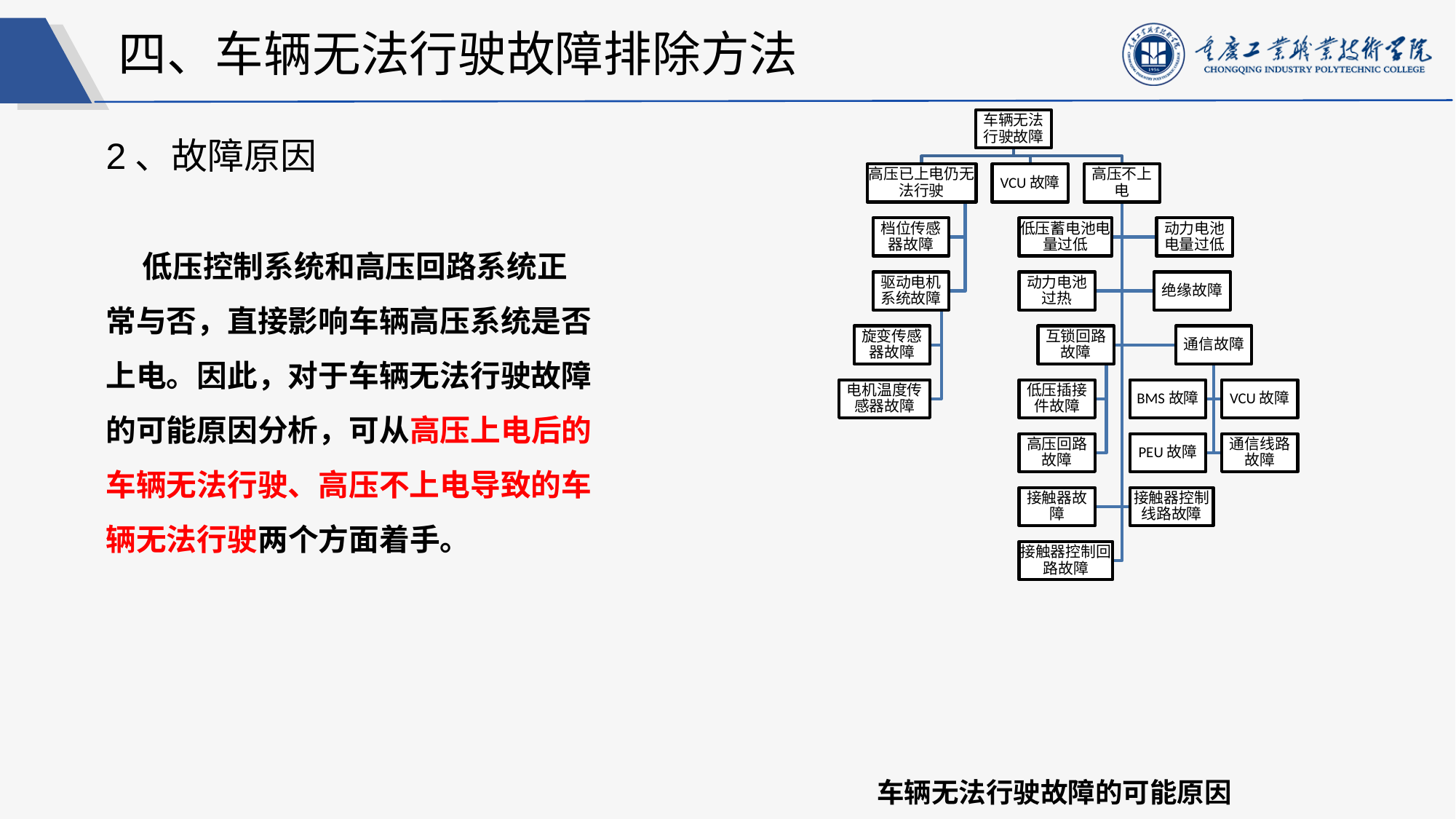

四、车辆无法行驶故障排除方法
车辆无法行驶故障
高压已上电仍无法行驶
档位传感器故障
驱动电机系统故障
旋变传感器故障
电机温度传感器故障
VCU故障
高压不上电
低压蓄电池电量过低
动力电池电量过低
动力电池过热
绝缘故障
互锁回路故障
低压插接件故障
高压回路故障
通信故障
BMS故障
VCU故障
PEU故障
通信线路故障
接触器故障
接触器控制线路故障
接触器控制回路故障
2、故障原因
低压控制系统和高压回路系统正常与否，直接影响车辆高压系统是否上电。因此，对于车辆无法行驶故障的可能原因分析，可从高压上电后的车辆无法行驶、高压不上电导致的车辆无法行驶两个方面着手。
车辆无法行驶故障的可能原因